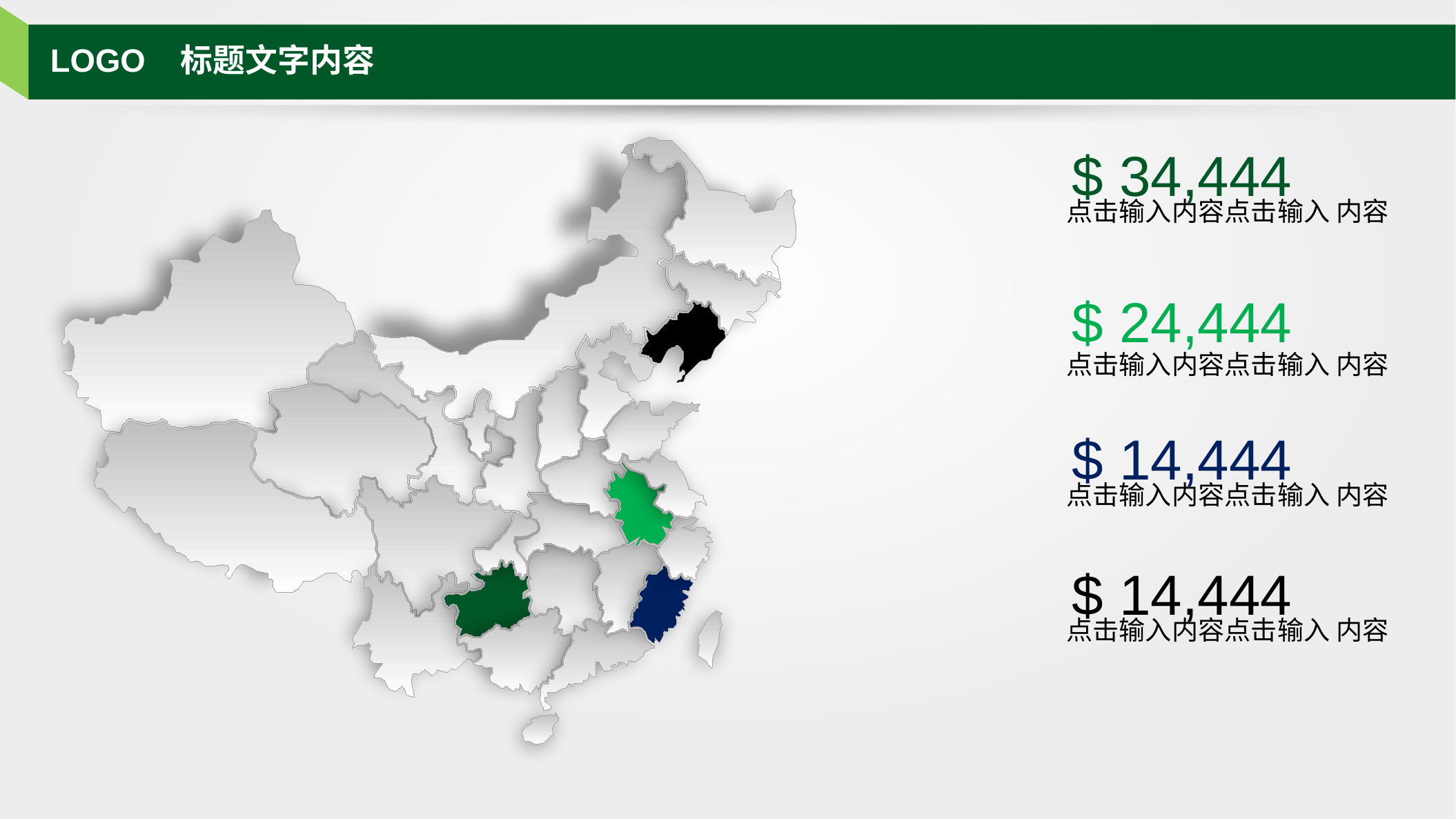

LOGO   标题文字内容
$ 34,444

点击输入内容点击输入 内容

$ 24,444

点击输入内容点击输入 内容

$ 14,444

点击输入内容点击输入 内容

$ 14,444

点击输入内容点击输入 内容